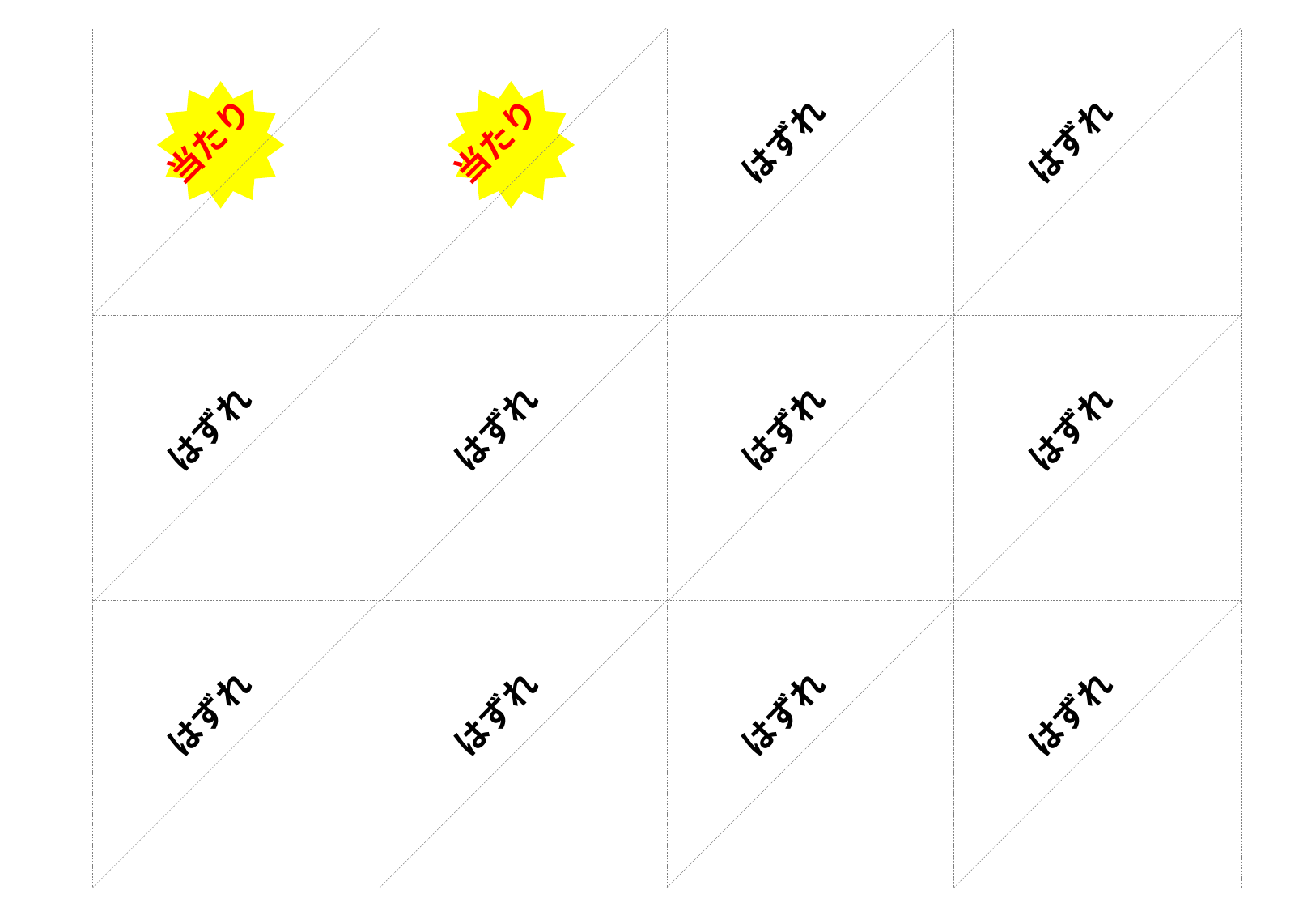

当たり
当たり
はずれ
はずれ

はずれ
はずれ
はずれ
はずれ

はずれ
はずれ
はずれ
はずれ